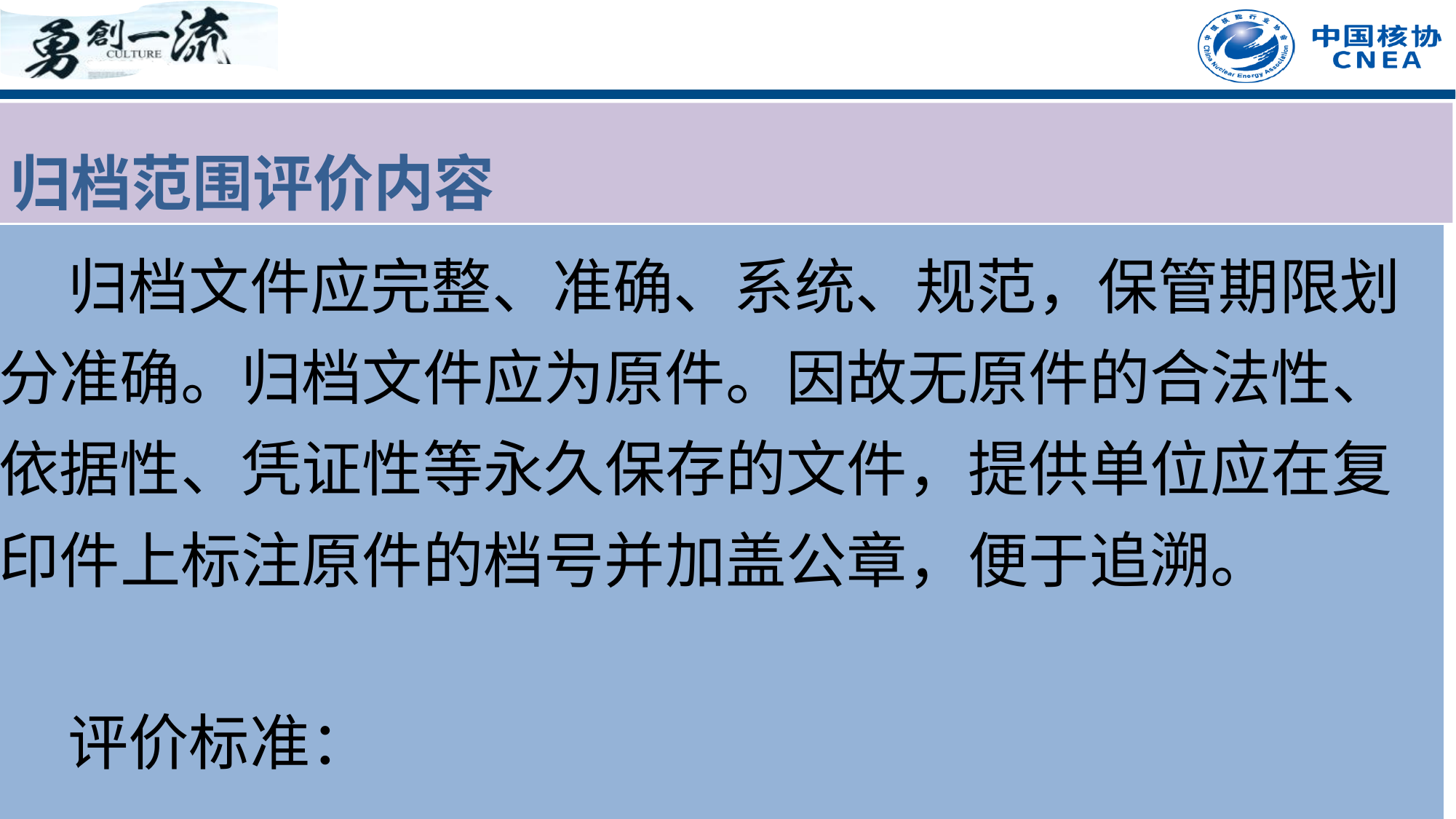

归档范围评价内容
    归档文件应完整、准确、系统、规范，保管期限划分准确。归档文件应为原件。因故无原件的合法性、依据性、凭证性等永久保存的文件，提供单位应在复印件上标注原件的档号并加盖公章，便于追溯。

    评价标准：